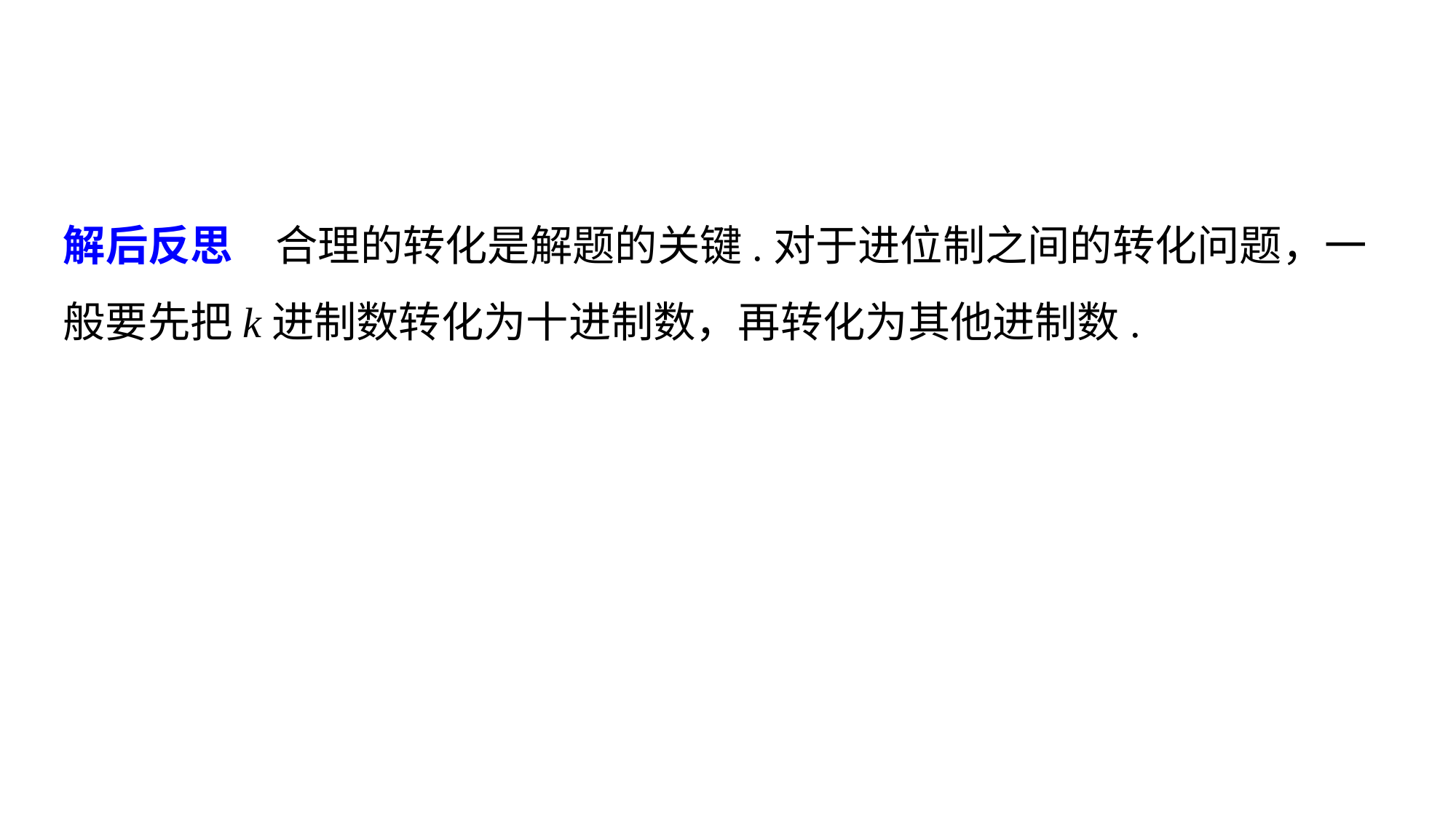

解后反思　合理的转化是解题的关键.对于进位制之间的转化问题，一般要先把k进制数转化为十进制数，再转化为其他进制数.